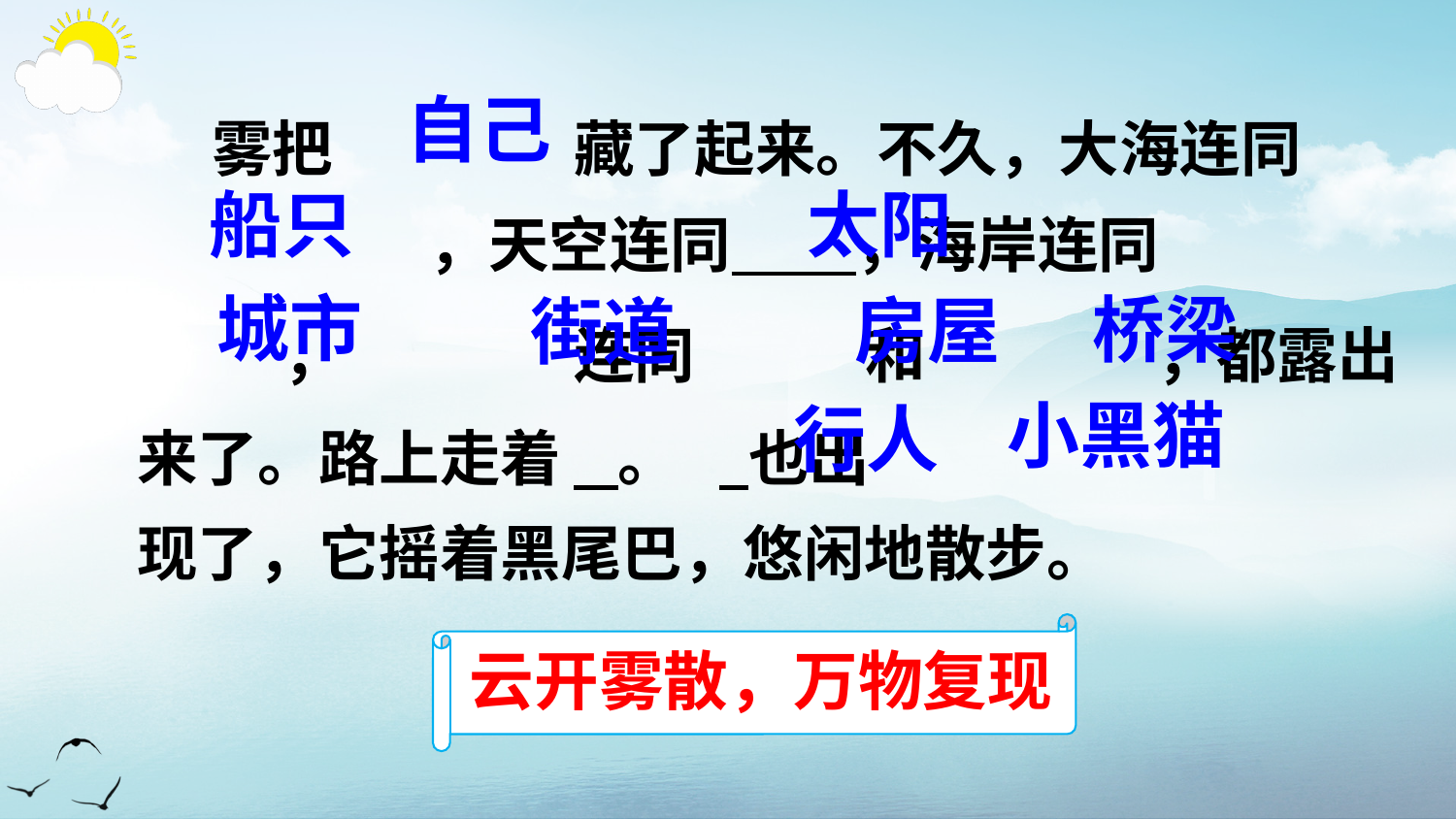

雾把		藏了起来。不久，大海连同		，天空连同         ，海岸连同		，		连同		和		，都露出来了。路上走着	   。	  也出
现了，它摇着黑尾巴，悠闲地散步。
自己
太阳
船只
城市
桥梁
房屋
街道
小黑猫
行人

云开雾散，万物复现